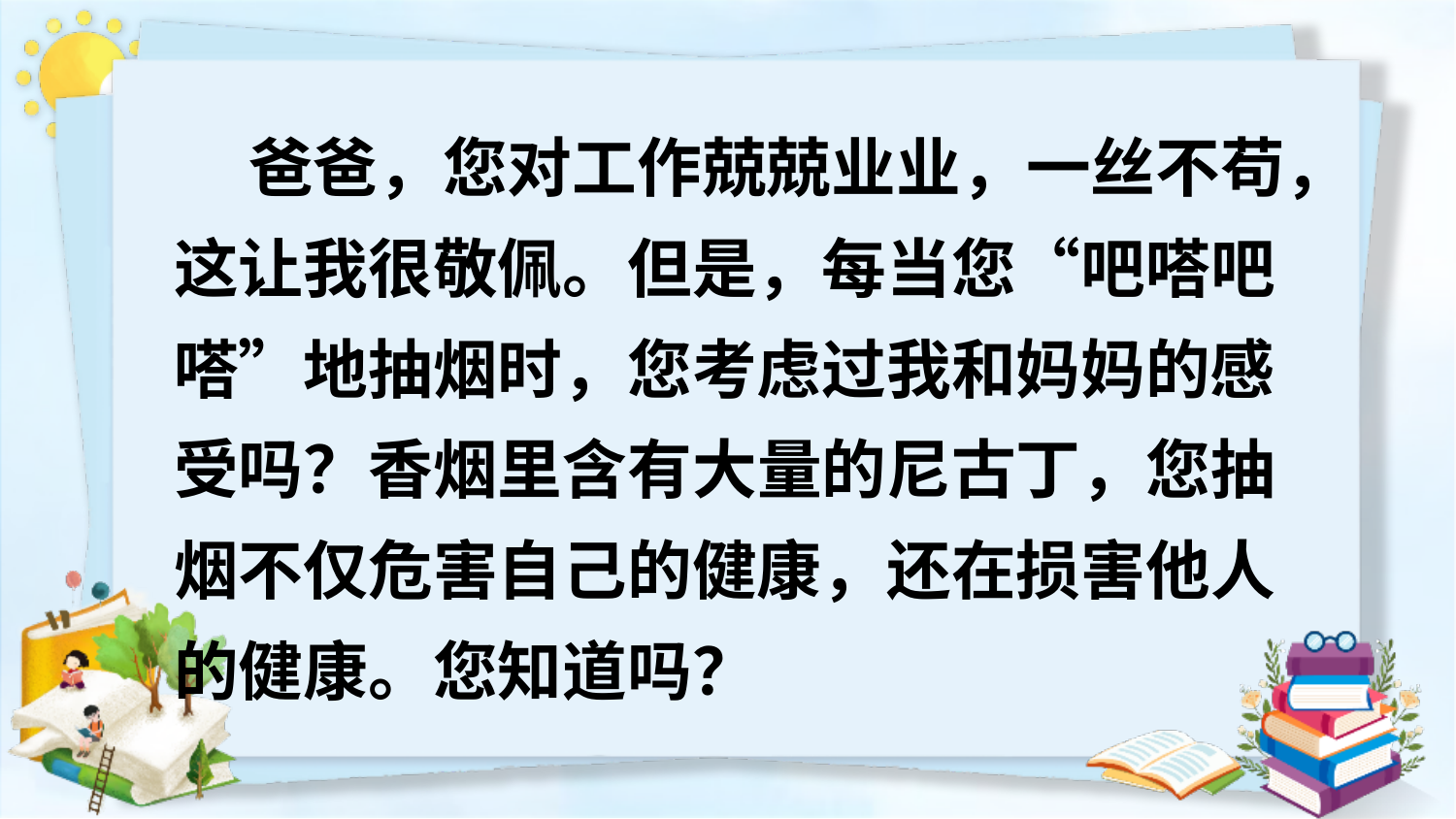

爸爸，您对工作兢兢业业，一丝不苟，这让我很敬佩。但是，每当您“吧嗒吧嗒”地抽烟时，您考虑过我和妈妈的感受吗？香烟里含有大量的尼古丁，您抽烟不仅危害自己的健康，还在损害他人的健康。您知道吗？